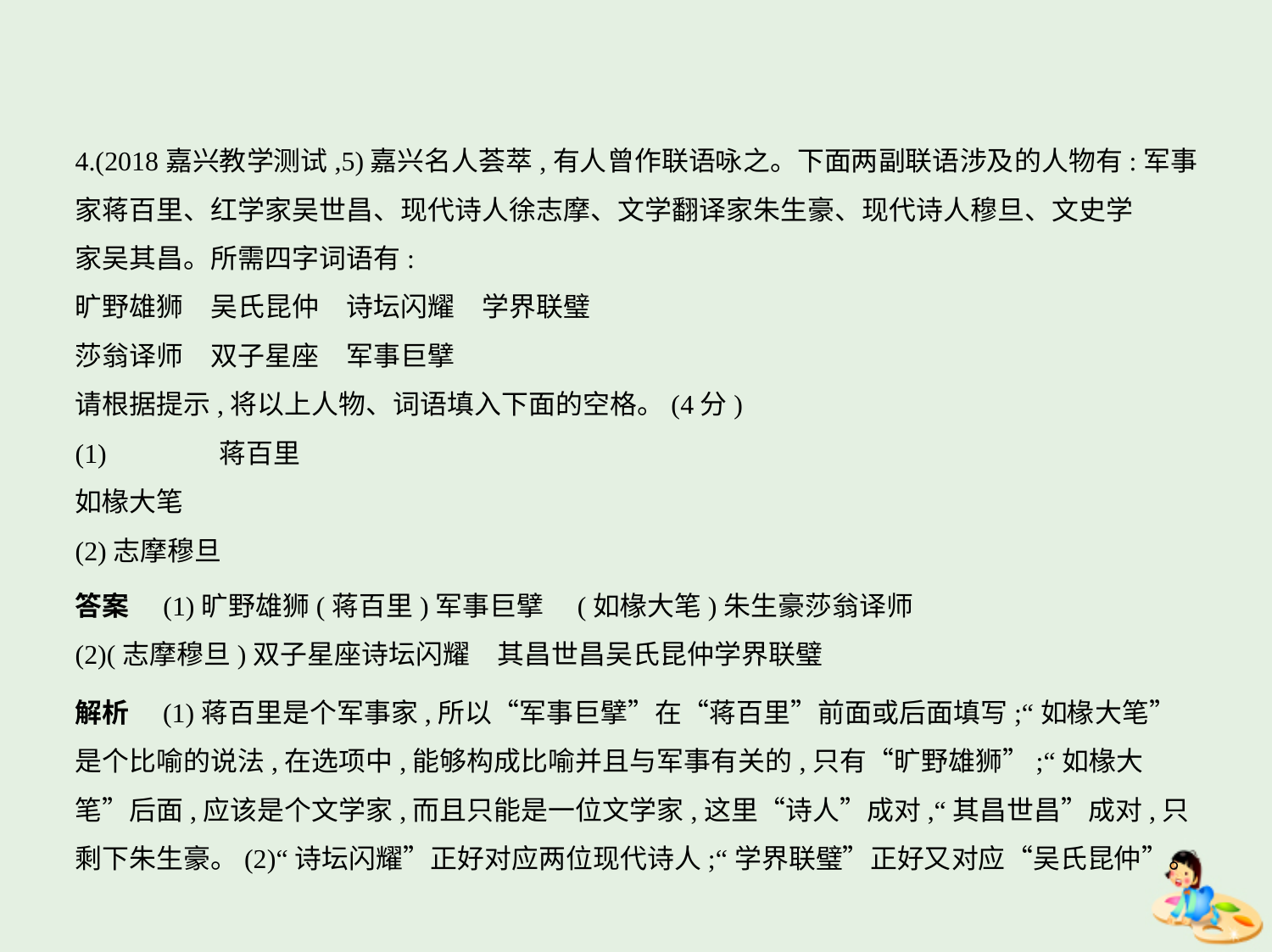

4.(2018嘉兴教学测试,5)嘉兴名人荟萃,有人曾作联语咏之。下面两副联语涉及的人物有:军事
家蒋百里、红学家吴世昌、现代诗人徐志摩、文学翻译家朱生豪、现代诗人穆旦、文史学
家吴其昌。所需四字词语有:
旷野雄狮　吴氏昆仲　诗坛闪耀　学界联璧
莎翁译师　双子星座　军事巨擘
请根据提示,将以上人物、词语填入下面的空格。(4分)
(1)　　　    蒋百里
如椽大笔
(2)志摩穆旦
答案　(1)旷野雄狮(蒋百里)军事巨擘　(如椽大笔)朱生豪莎翁译师
(2)(志摩穆旦)双子星座诗坛闪耀　其昌世昌吴氏昆仲学界联璧
解析　(1)蒋百里是个军事家,所以“军事巨擘”在“蒋百里”前面或后面填写;“如椽大笔”
是个比喻的说法,在选项中,能够构成比喻并且与军事有关的,只有“旷野雄狮”;“如椽大
笔”后面,应该是个文学家,而且只能是一位文学家,这里“诗人”成对,“其昌世昌”成对,只
剩下朱生豪。(2)“诗坛闪耀”正好对应两位现代诗人;“学界联璧”正好又对应“吴氏昆仲”。